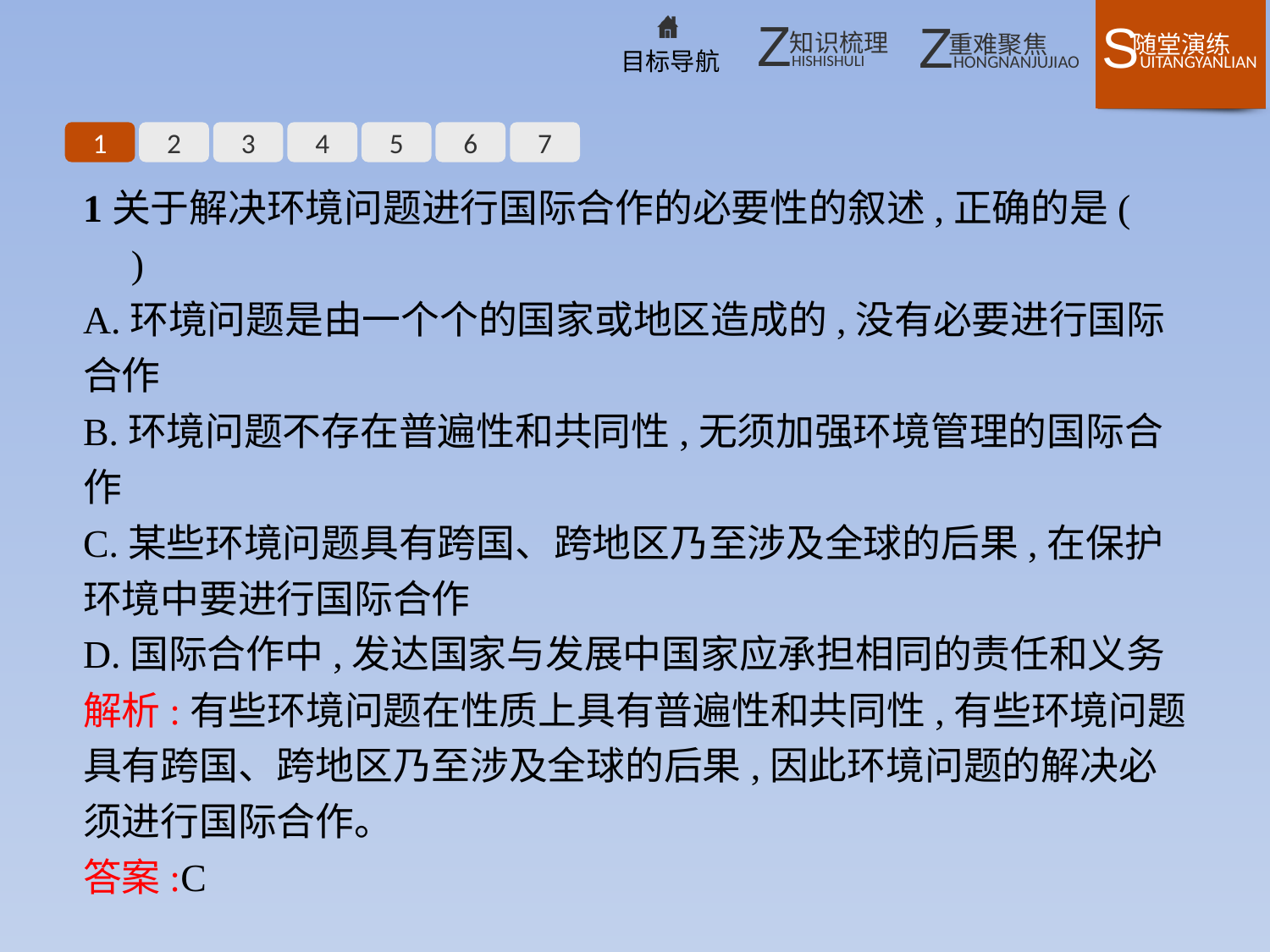

1
2
3
4
5
6
7
1关于解决环境问题进行国际合作的必要性的叙述,正确的是(　　)
A.环境问题是由一个个的国家或地区造成的,没有必要进行国际合作
B.环境问题不存在普遍性和共同性,无须加强环境管理的国际合作
C.某些环境问题具有跨国、跨地区乃至涉及全球的后果,在保护环境中要进行国际合作
D.国际合作中,发达国家与发展中国家应承担相同的责任和义务
解析:有些环境问题在性质上具有普遍性和共同性,有些环境问题具有跨国、跨地区乃至涉及全球的后果,因此环境问题的解决必须进行国际合作。
答案:C